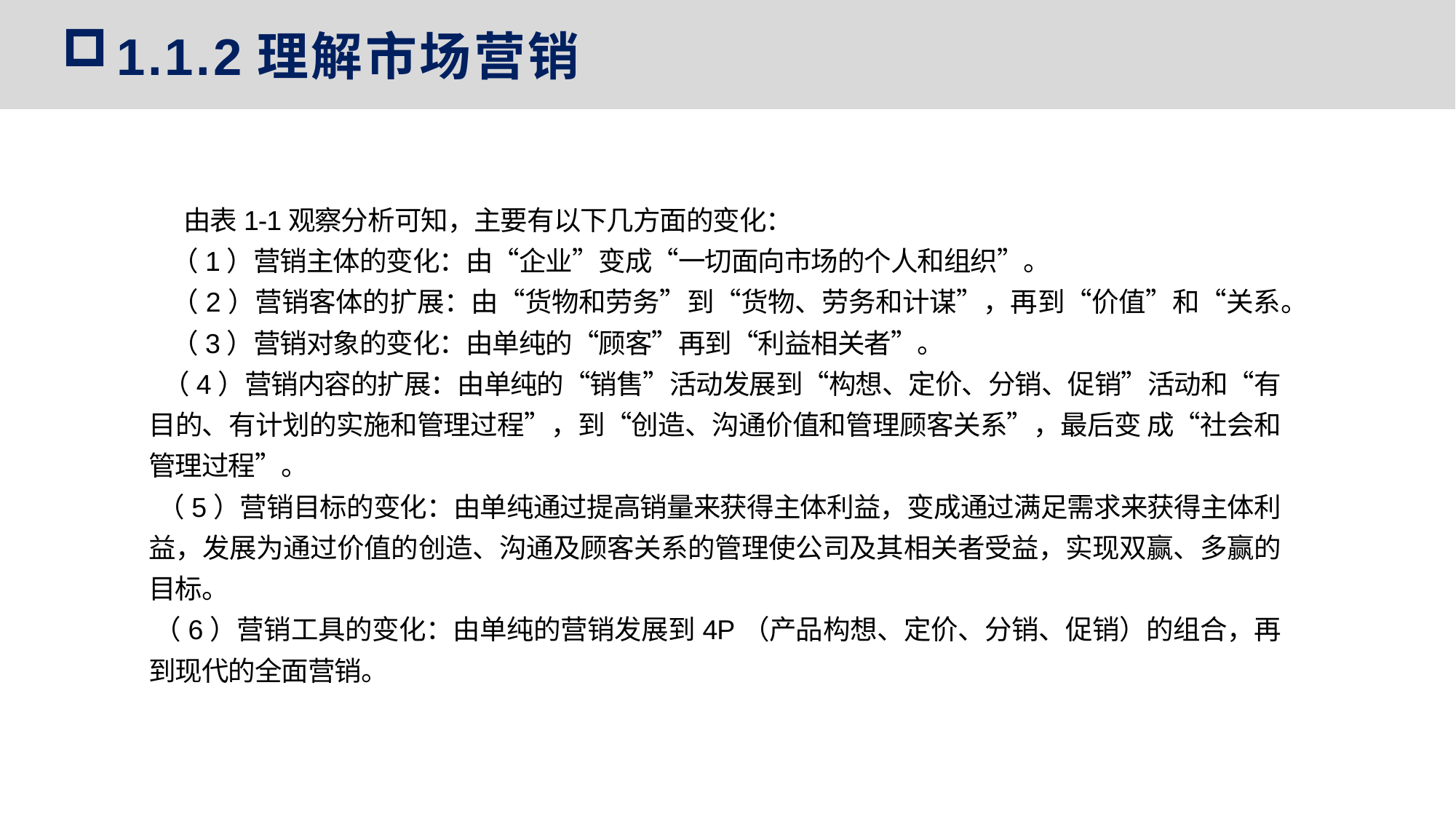

1.1.2理解市场营销
由表1-1观察分析可知，主要有以下几方面的变化：
（1）营销主体的变化：由“企业”变成“一切面向市场的个人和组织”。
（2）营销客体的扩展：由“货物和劳务”到“货物、劳务和计谋”，再到“价值”和“关系。
（3）营销对象的变化：由单纯的“顾客”再到“利益相关者”。
       （4）营销内容的扩展：由单纯的“销售”活动发展到“构想、定价、分销、促销”活动和“有目的、有计划的实施和管理过程”，到“创造、沟通价值和管理顾客关系”，最后变 成“社会和管理过程”。
      （5）营销目标的变化：由单纯通过提高销量来获得主体利益，变成通过满足需求来获得主体利益，发展为通过价值的创造、沟通及顾客关系的管理使公司及其相关者受益，实现双赢、多赢的目标。
     （6）营销工具的变化：由单纯的营销发展到4P（产品构想、定价、分销、促销）的组合，再到现代的全面营销。